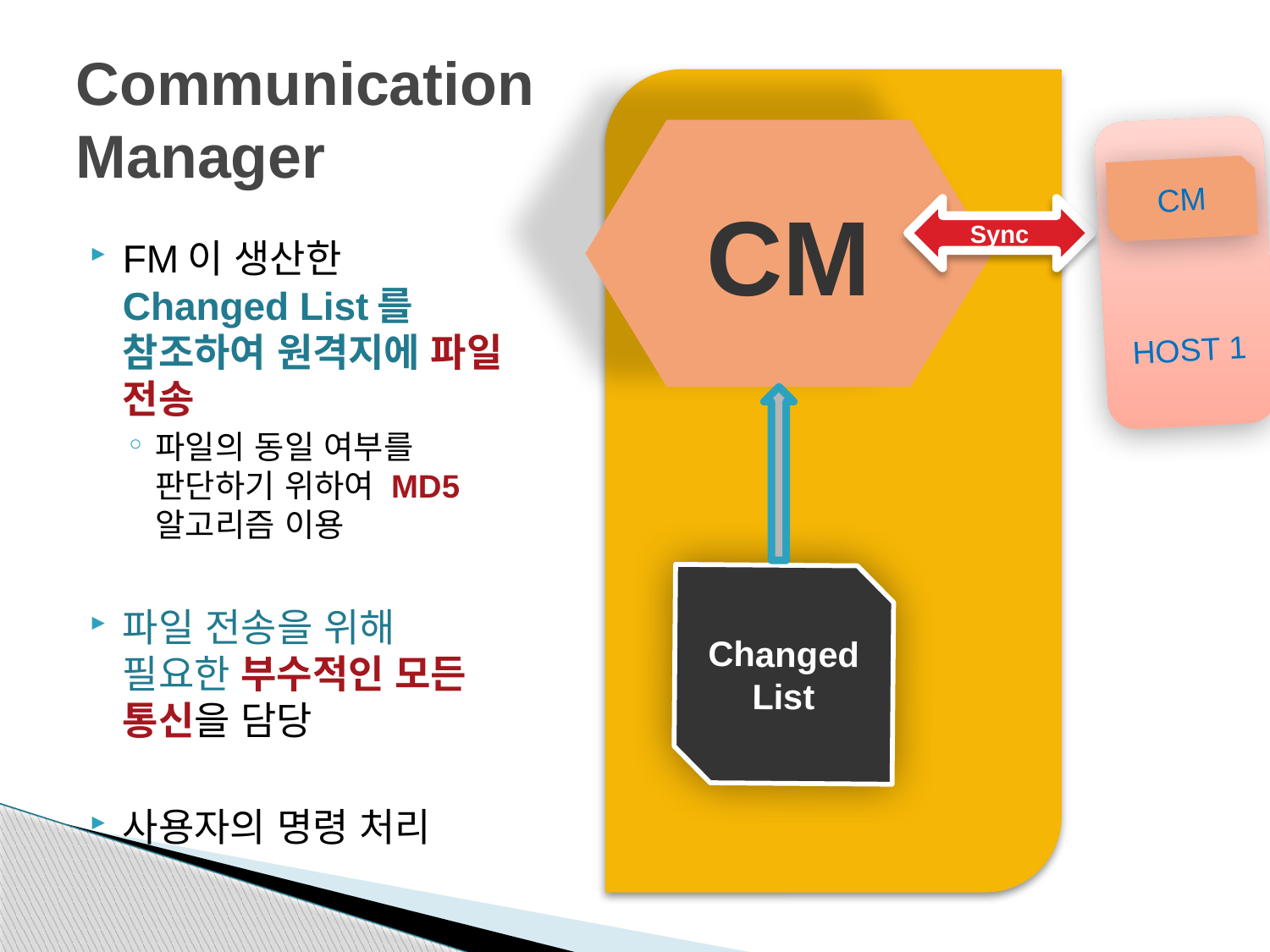

# Communication Manager

HOST 1
CM
CM
Sync
FM이 생산한Changed List를
참조하여 원격지에 파일 전송
파일의 동일 여부를 판단하기 위하여 MD5 알고리즘 이용

파일 전송을 위해 필요한 부수적인 모든 통신을 담당

사용자의 명령 처리

Changed
List